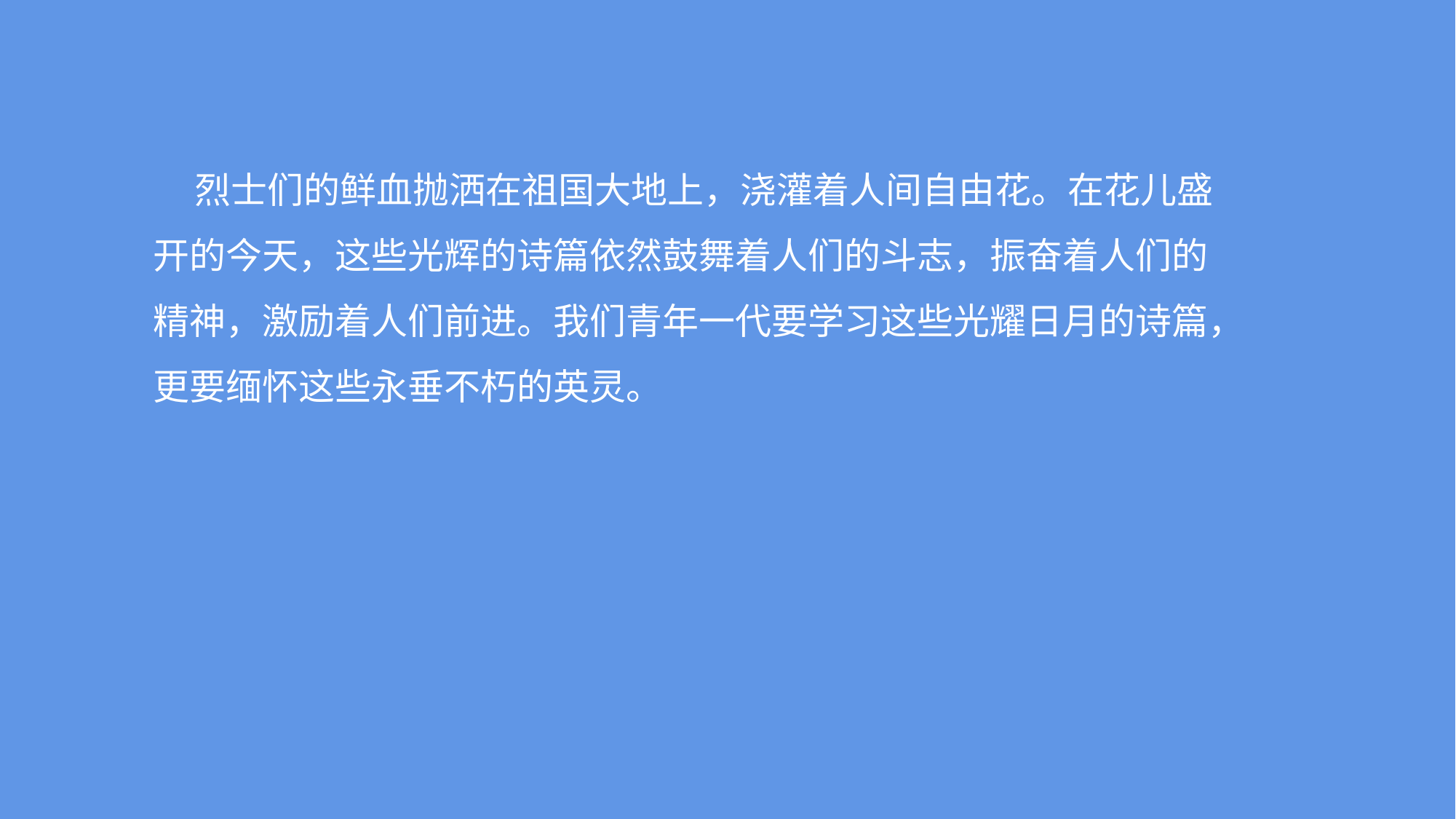

烈士们的鲜血抛洒在祖国大地上，浇灌着人间自由花。在花儿盛开的今天，这些光辉的诗篇依然鼓舞着人们的斗志，振奋着人们的精神，激励着人们前进。我们青年一代要学习这些光耀日月的诗篇，更要缅怀这些永垂不朽的英灵。